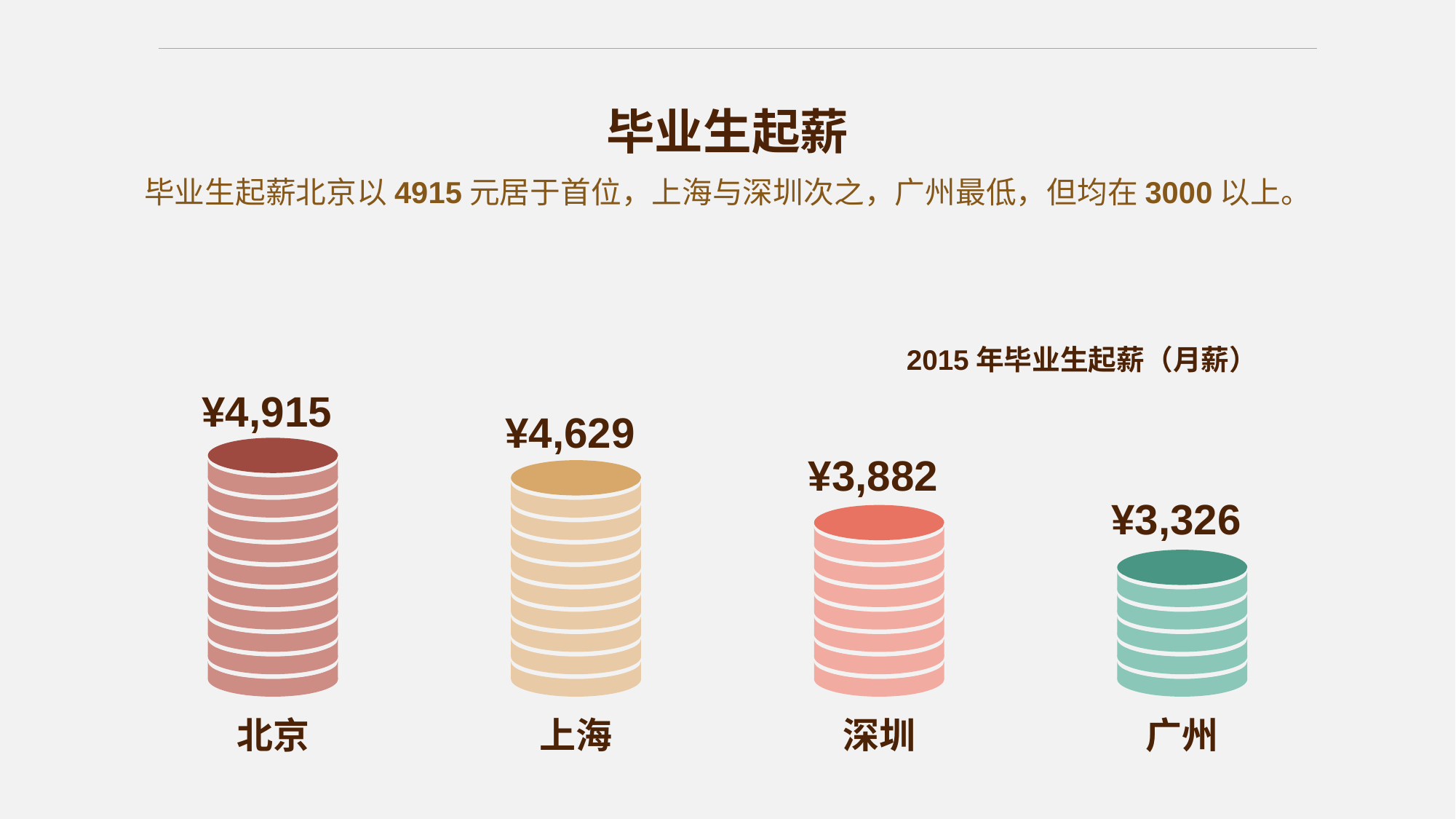

毕业生起薪
毕业生起薪北京以4915元居于首位，上海与深圳次之，广州最低，但均在3000以上。
2015年毕业生起薪（月薪）
¥4,915
¥4,629

¥3,882

¥3,326

北京
上海
深圳
广州